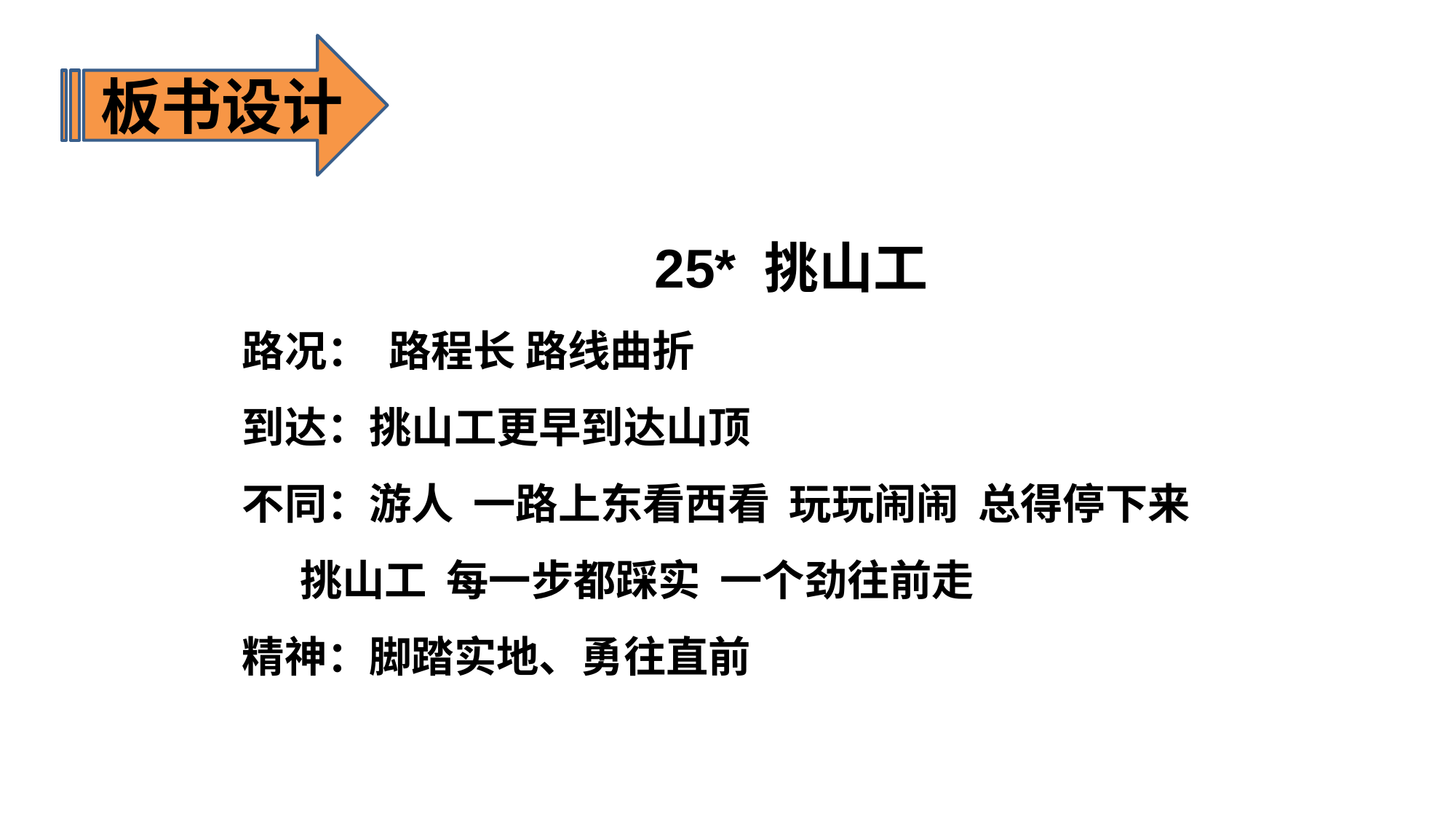

板书设计
25* 挑山工
    路况：  路程长 路线曲折
    到达：挑山工更早到达山顶
    不同：游人  一路上东看西看  玩玩闹闹  总得停下来
          挑山工  每一步都踩实  一个劲往前走
    精神：脚踏实地、勇往直前